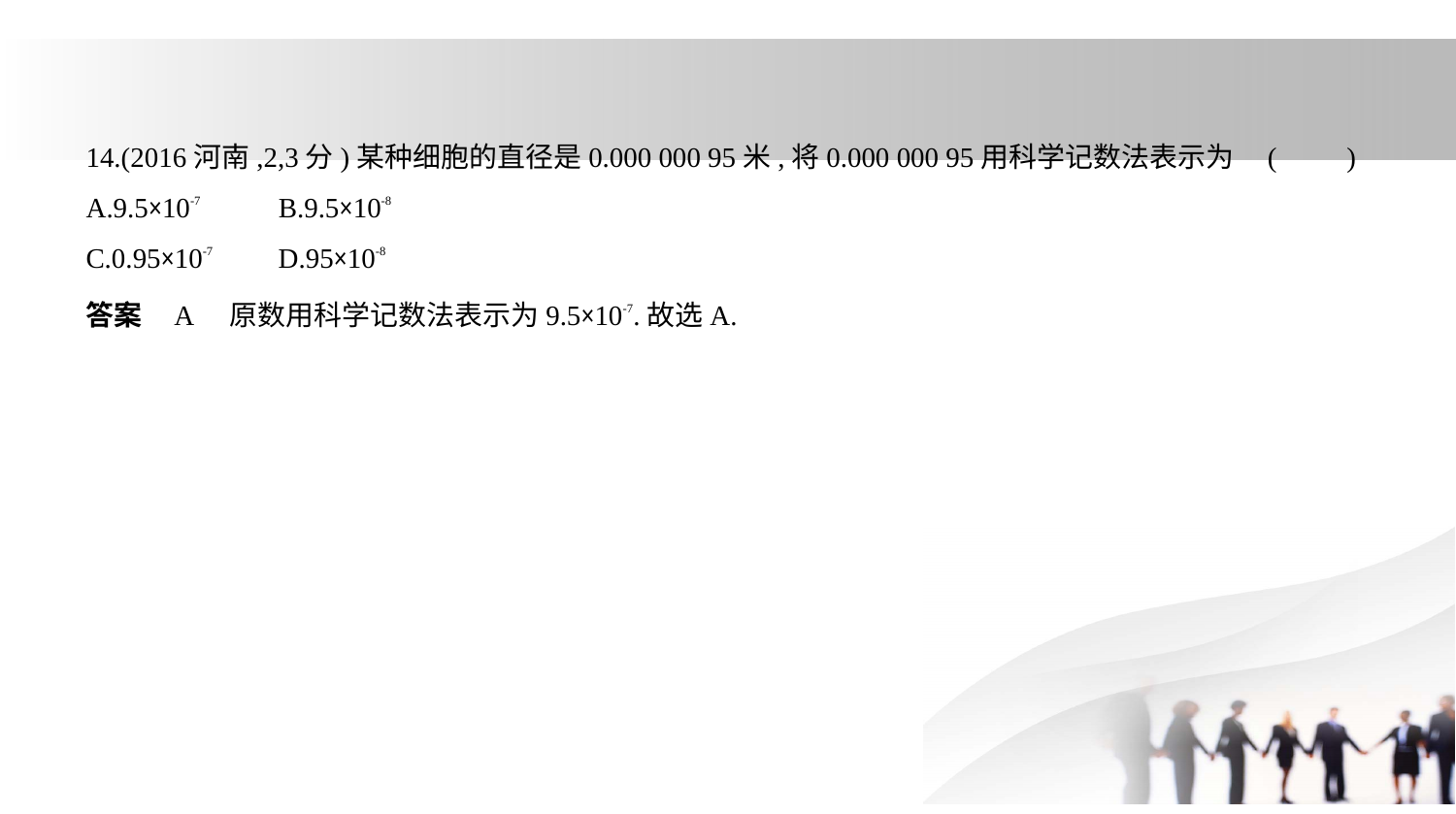

14.(2016河南,2,3分)某种细胞的直径是0.000 000 95米,将0.000 000 95用科学记数法表示为 (　　)
A.9.5×10-7　      B.9.5×10-8
C.0.95×10-7　    D.95×10-8
答案    A　原数用科学记数法表示为9.5×10-7.故选A.